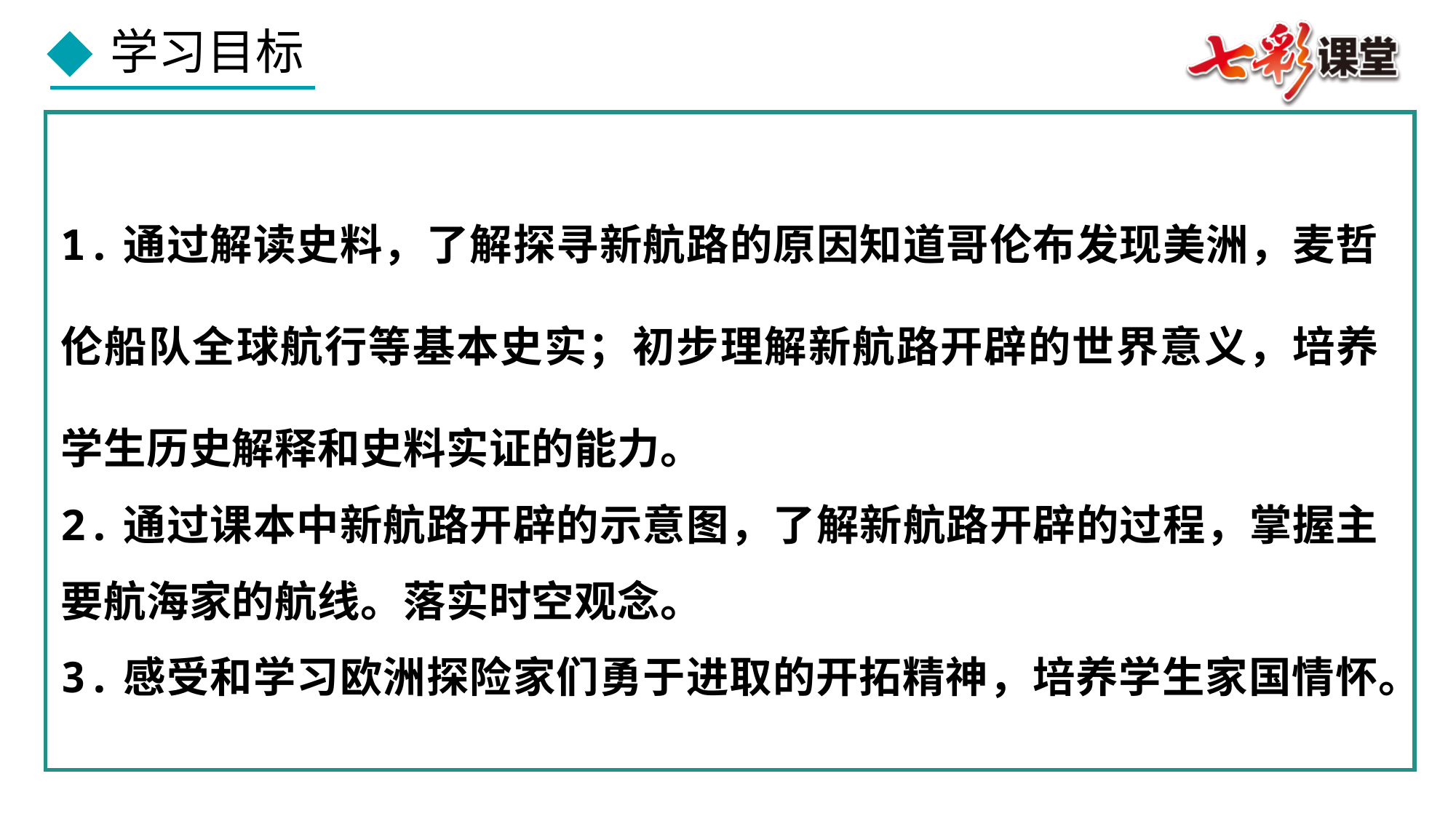

1.通过解读史料，了解探寻新航路的原因知道哥伦布发现美洲，麦哲伦船队全球航行等基本史实；初步理解新航路开辟的世界意义，培养学生历史解释和史料实证的能力。
2.通过课本中新航路开辟的示意图，了解新航路开辟的过程，掌握主要航海家的航线。落实时空观念。
3.感受和学习欧洲探险家们勇于进取的开拓精神，培养学生家国情怀。